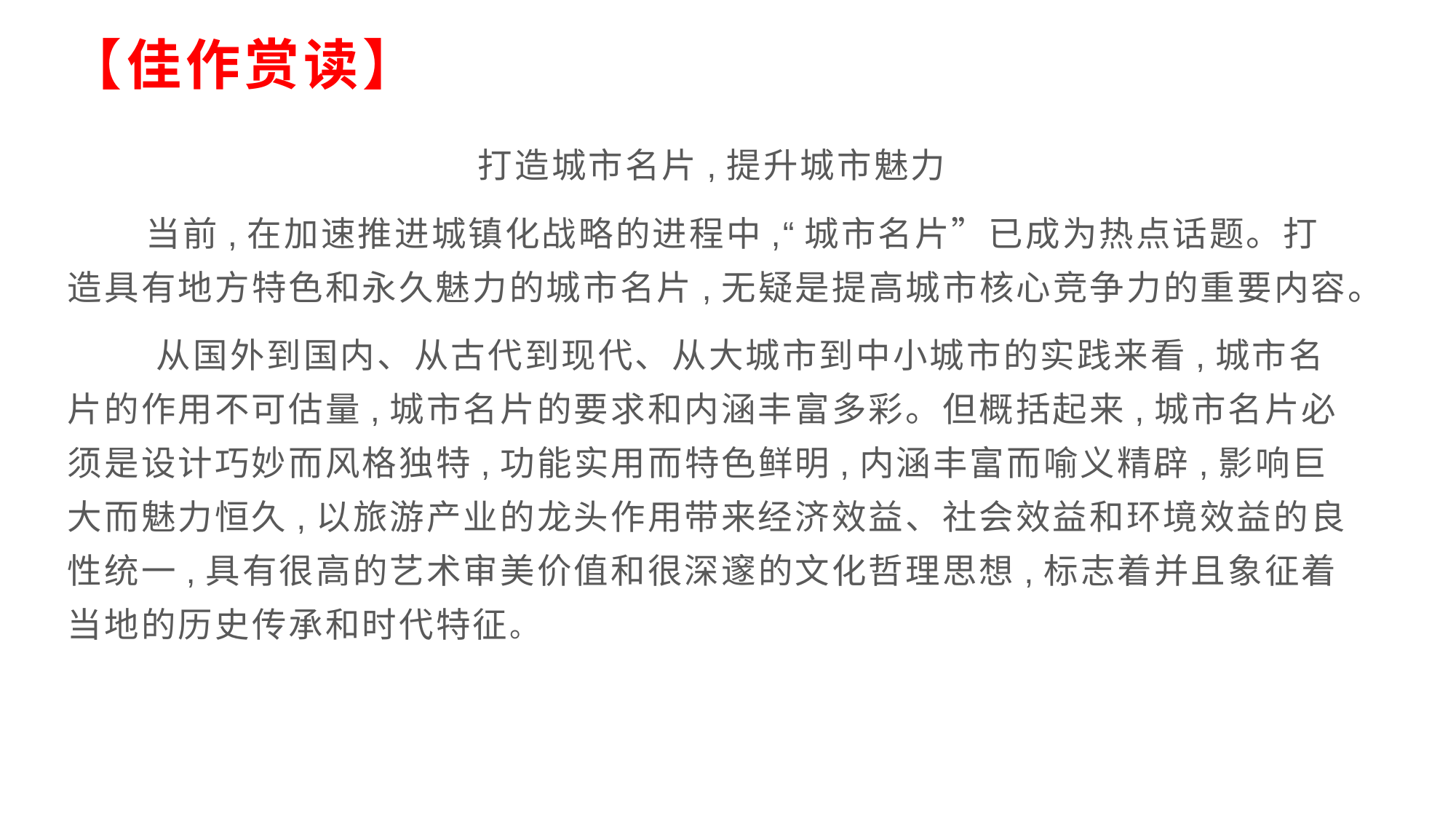

# 【佳作赏读】
打造城市名片,提升城市魅力
       当前,在加速推进城镇化战略的进程中,“城市名片”已成为热点话题。打造具有地方特色和永久魅力的城市名片,无疑是提高城市核心竞争力的重要内容。
        从国外到国内、从古代到现代、从大城市到中小城市的实践来看,城市名片的作用不可估量,城市名片的要求和内涵丰富多彩。但概括起来,城市名片必须是设计巧妙而风格独特,功能实用而特色鲜明,内涵丰富而喻义精辟,影响巨大而魅力恒久,以旅游产业的龙头作用带来经济效益、社会效益和环境效益的良性统一,具有很高的艺术审美价值和很深邃的文化哲理思想,标志着并且象征着当地的历史传承和时代特征。